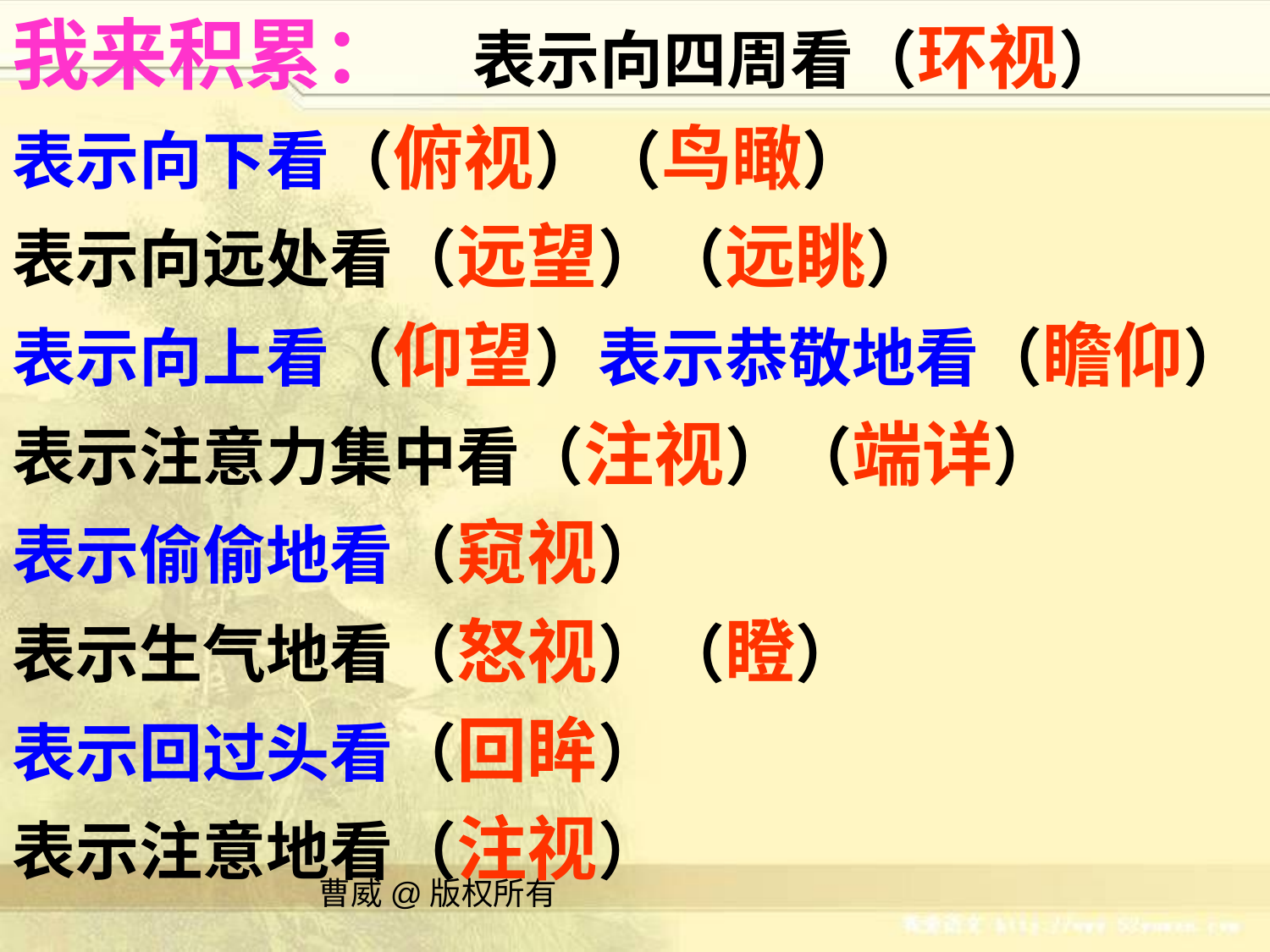

我来积累：     表示向四周看（环视）
表示向下看（俯视）（鸟瞰）
表示向远处看（远望）（远眺）
表示向上看（仰望）表示恭敬地看（瞻仰）
表示注意力集中看（注视）（端详）
表示偷偷地看（窥视）
表示生气地看（怒视）（瞪）
表示回过头看（回眸）
表示注意地看（注视）